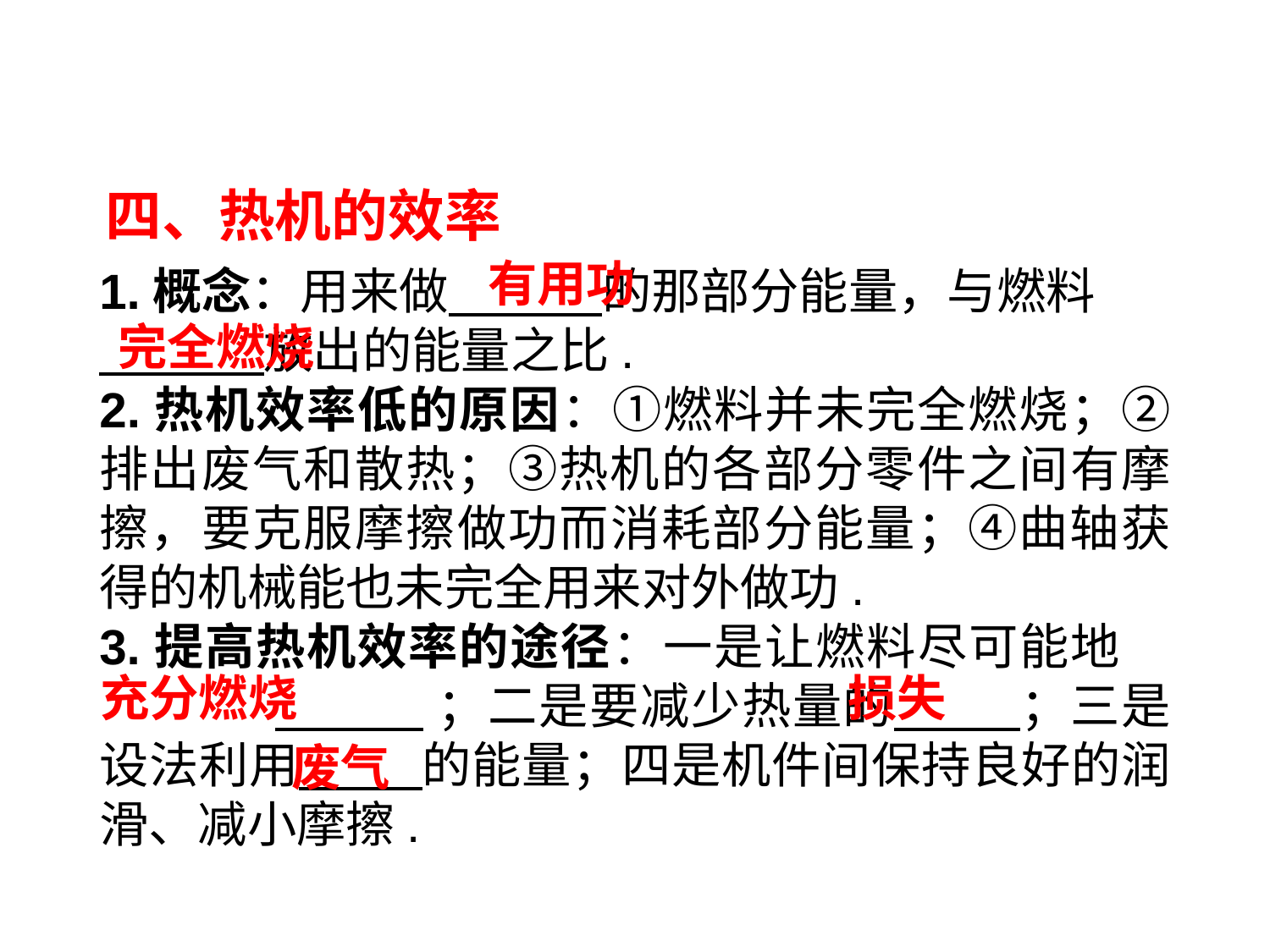

四、热机的效率
有用功
1.概念：用来做　　     的那部分能量，与燃料
　　      放出的能量之比.
2.热机效率低的原因：①燃料并未完全燃烧；②排出废气和散热；③热机的各部分零件之间有摩擦，要克服摩擦做功而消耗部分能量；④曲轴获得的机械能也未完全用来对外做功.
3.提高热机效率的途径：一是让燃料尽可能地　　      　　         ；二是要减少热量的　　  ；三是设法利用　　  的能量；四是机件间保持良好的润滑、减小摩擦.
完全燃烧
充分燃烧
损失
废气